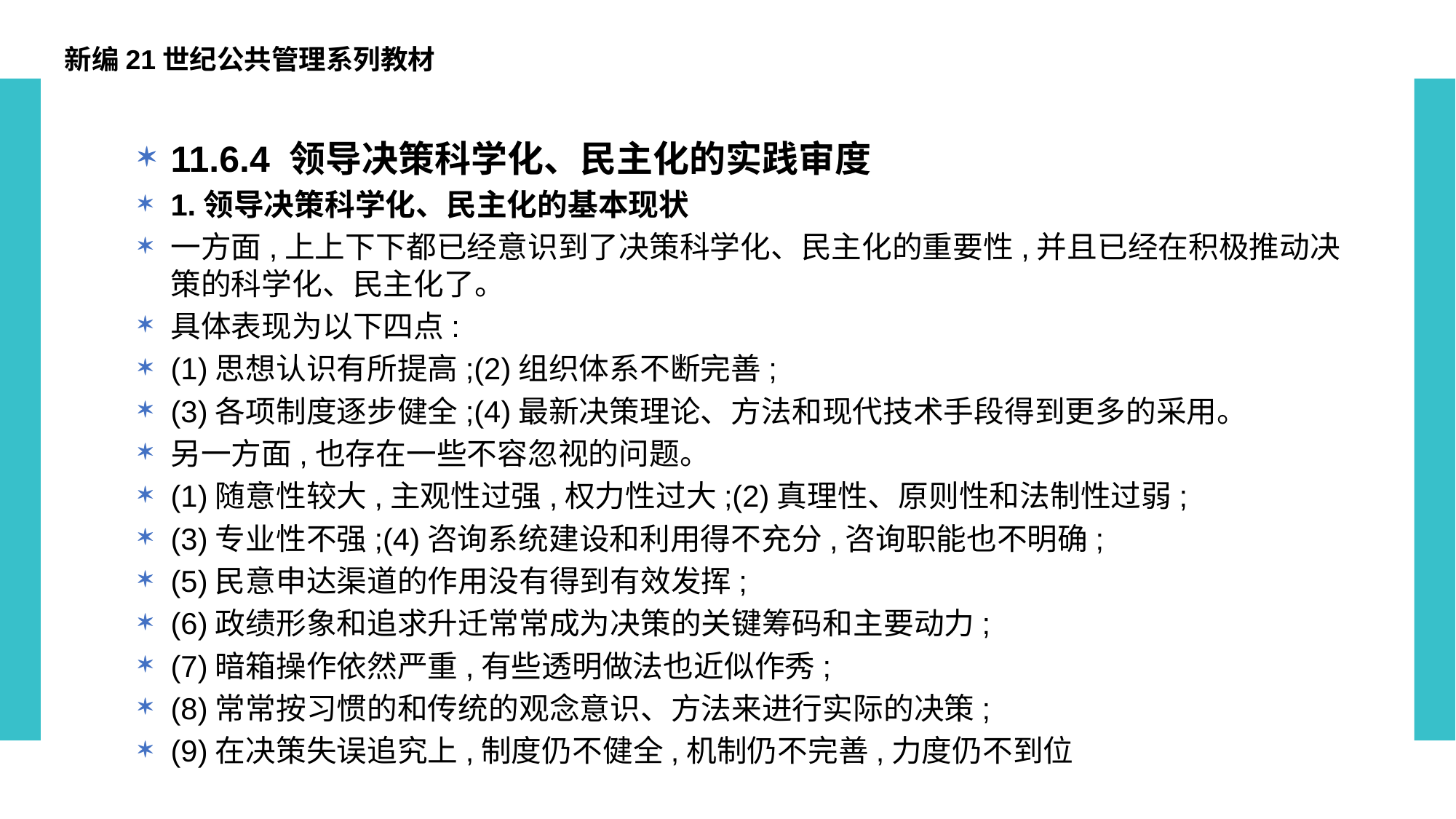

新编21世纪公共管理系列教材
11.6.4 领导决策科学化、民主化的实践审度
1.领导决策科学化、民主化的基本现状
一方面,上上下下都已经意识到了决策科学化、民主化的重要性,并且已经在积极推动决策的科学化、民主化了。
具体表现为以下四点:
(1)思想认识有所提高;(2)组织体系不断完善;
(3)各项制度逐步健全;(4)最新决策理论、方法和现代技术手段得到更多的采用。
另一方面,也存在一些不容忽视的问题。
(1)随意性较大,主观性过强,权力性过大;(2)真理性、原则性和法制性过弱;
(3)专业性不强;(4)咨询系统建设和利用得不充分,咨询职能也不明确;
(5)民意申达渠道的作用没有得到有效发挥;
(6)政绩形象和追求升迁常常成为决策的关键筹码和主要动力;
(7)暗箱操作依然严重,有些透明做法也近似作秀;
(8)常常按习惯的和传统的观念意识、方法来进行实际的决策;
(9)在决策失误追究上,制度仍不健全,机制仍不完善,力度仍不到位